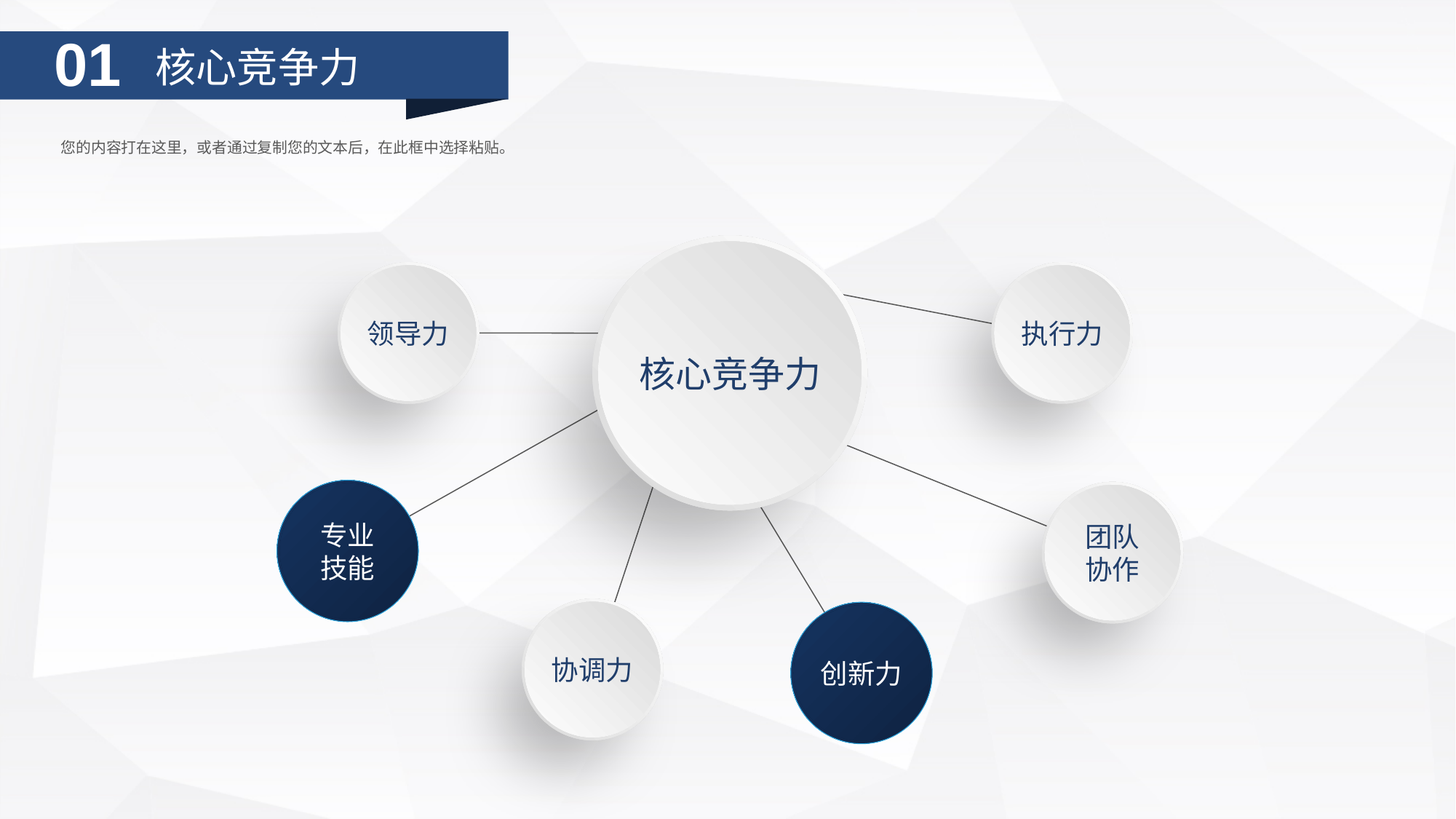

01

核心竞争力

您的内容打在这里，或者通过复制您的文本后，在此框中选择粘贴。

核心竞争力

执行力

领导力

专业
技能

团队
协作

协调力

创新力